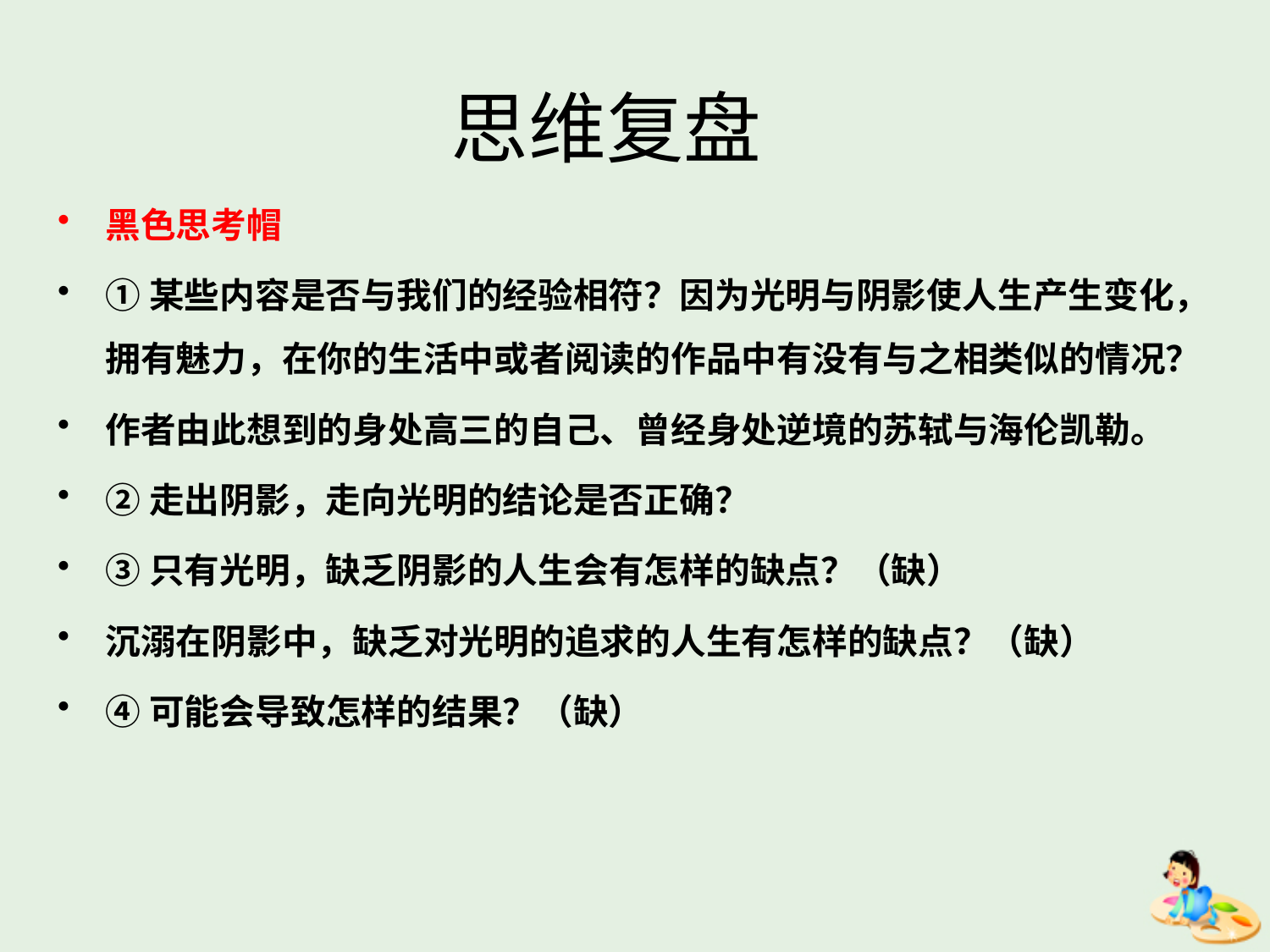

# 思维复盘

黑色思考帽
①某些内容是否与我们的经验相符？因为光明与阴影使人生产生变化，拥有魅力，在你的生活中或者阅读的作品中有没有与之相类似的情况？
作者由此想到的身处高三的自己、曾经身处逆境的苏轼与海伦凯勒。
②走出阴影，走向光明的结论是否正确？
③只有光明，缺乏阴影的人生会有怎样的缺点？（缺）
沉溺在阴影中，缺乏对光明的追求的人生有怎样的缺点？（缺）
④可能会导致怎样的结果？（缺）